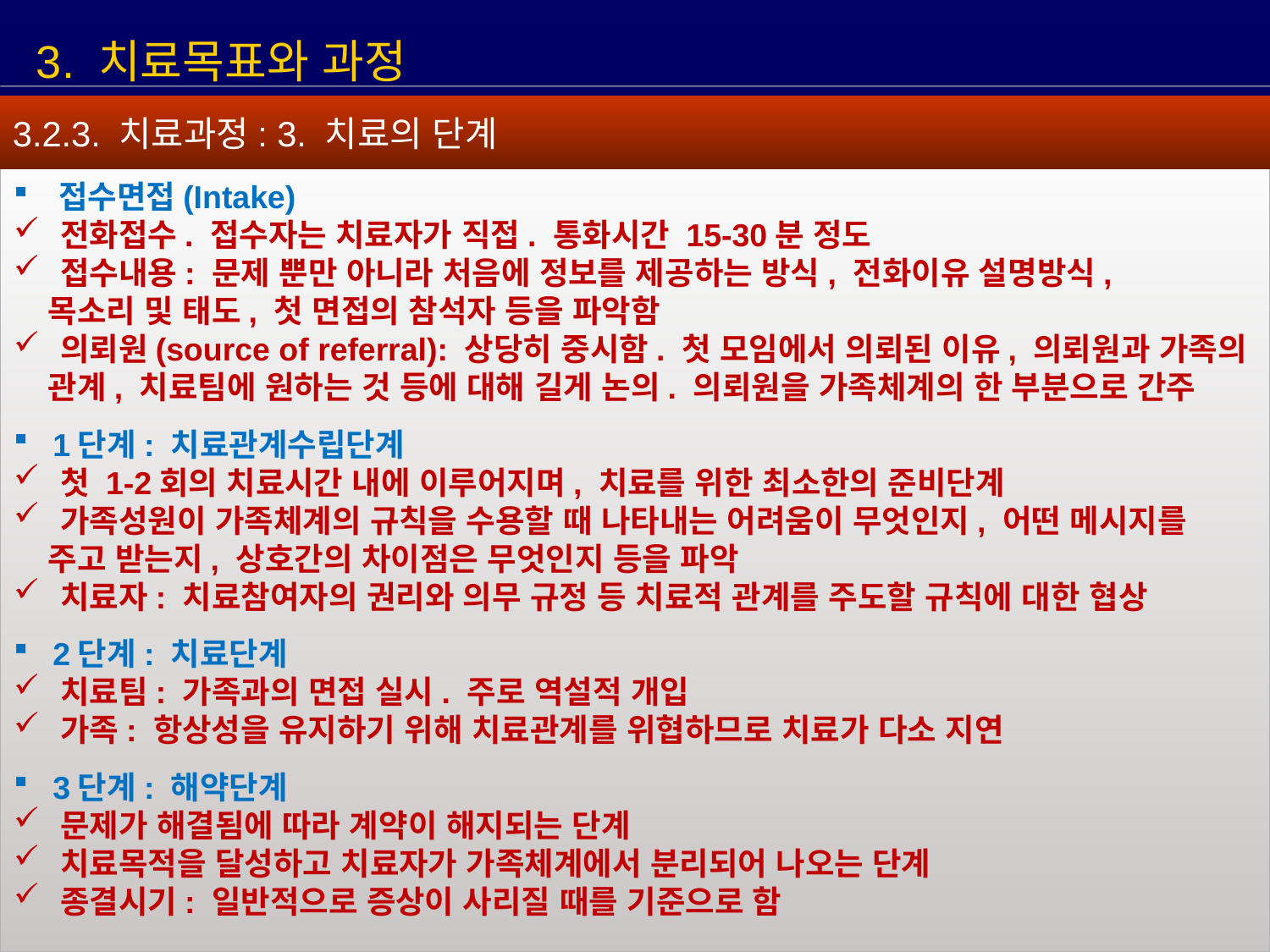

3. 치료목표와 과정

3.2.3. 치료과정: 3. 치료의 단계
 접수면접(Intake)
 전화접수. 접수자는 치료자가 직접. 통화시간 15-30분 정도
 접수내용: 문제 뿐만 아니라 처음에 정보를 제공하는 방식, 전화이유 설명방식,
   목소리 및 태도, 첫 면접의 참석자 등을 파악함
 의뢰원(source of referral): 상당히 중시함. 첫 모임에서 의뢰된 이유, 의뢰원과 가족의
   관계, 치료팀에 원하는 것 등에 대해 길게 논의. 의뢰원을 가족체계의 한 부분으로 간주
 1단계: 치료관계수립단계
 첫 1-2회의 치료시간 내에 이루어지며, 치료를 위한 최소한의 준비단계
 가족성원이 가족체계의 규칙을 수용할 때 나타내는 어려움이 무엇인지, 어떤 메시지를
   주고 받는지, 상호간의 차이점은 무엇인지 등을 파악
 치료자: 치료참여자의 권리와 의무 규정 등 치료적 관계를 주도할 규칙에 대한 협상
 2단계: 치료단계
 치료팀: 가족과의 면접 실시. 주로 역설적 개입
 가족: 항상성을 유지하기 위해 치료관계를 위협하므로 치료가 다소 지연
 3단계: 해약단계
 문제가 해결됨에 따라 계약이 해지되는 단계
 치료목적을 달성하고 치료자가 가족체계에서 분리되어 나오는 단계
 종결시기: 일반적으로 증상이 사리질 때를 기준으로 함